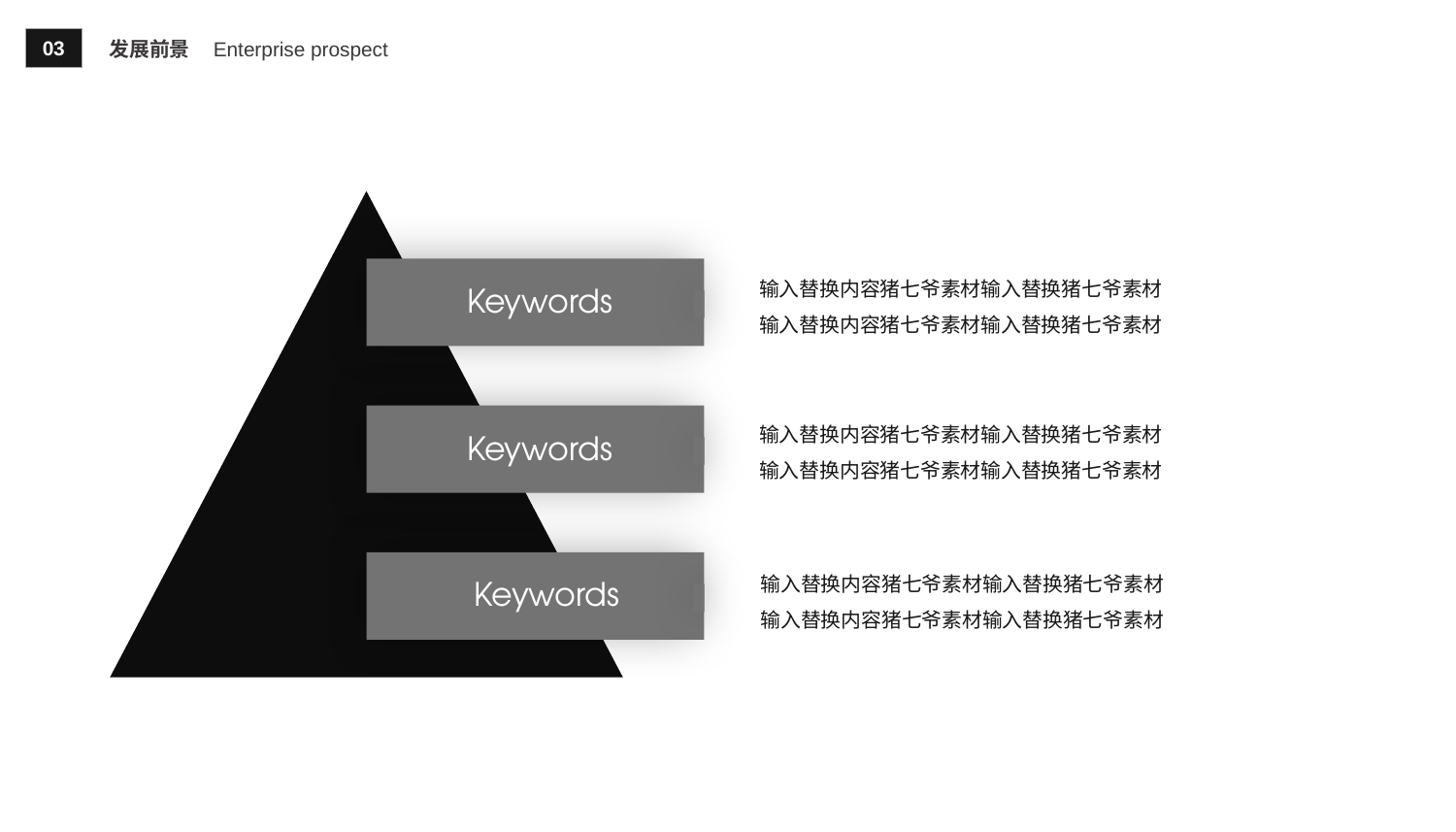

03
发展前景
Enterprise prospect

输入替换内容猪七爷素材输入替换猪七爷素材输入替换内容猪七爷素材输入替换猪七爷素材

Keywords
输入替换内容猪七爷素材输入替换猪七爷素材输入替换内容猪七爷素材输入替换猪七爷素材

Keywords

输入替换内容猪七爷素材输入替换猪七爷素材输入替换内容猪七爷素材输入替换猪七爷素材
Keywords